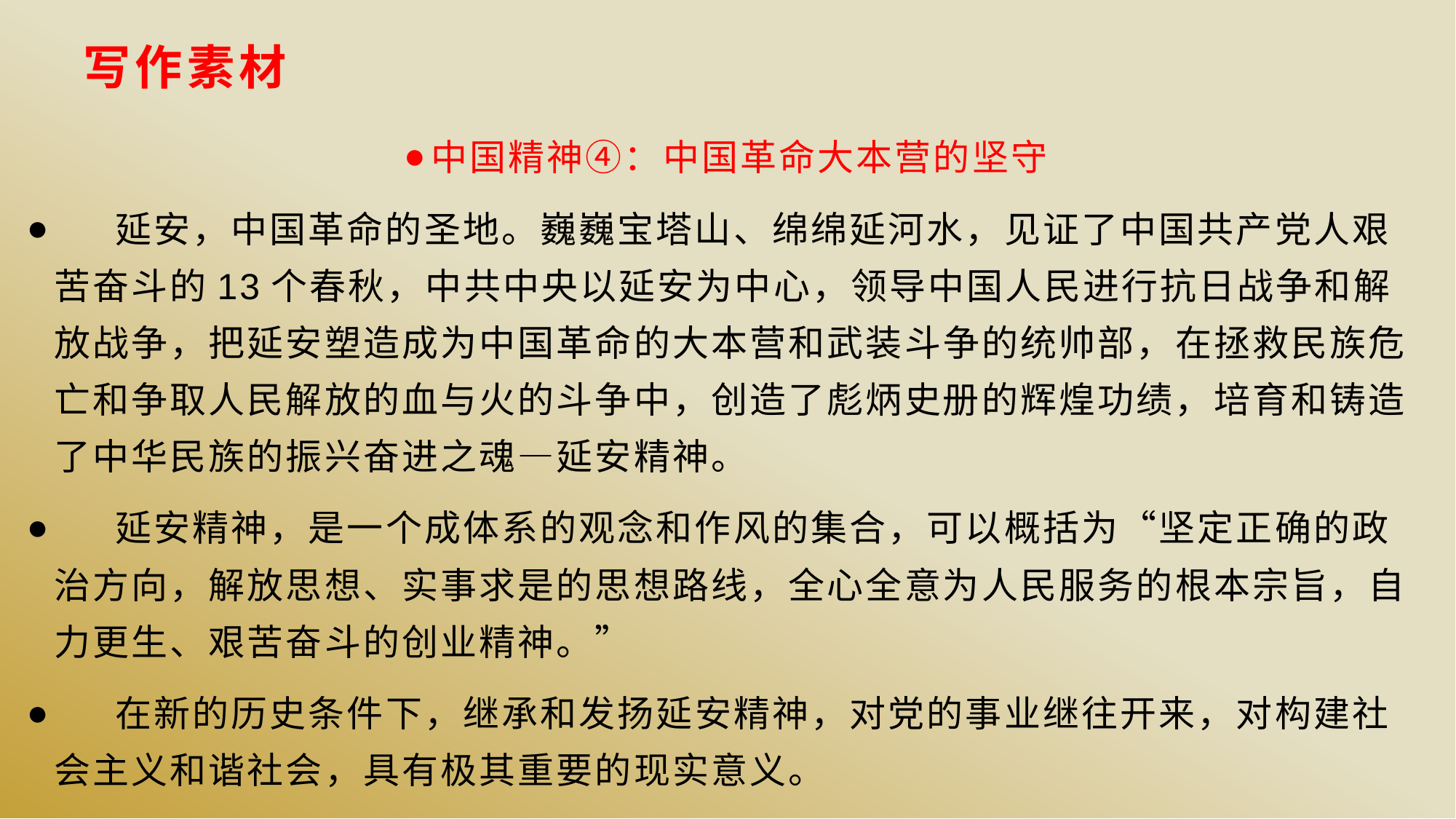

# 写作素材
中国精神④：中国革命大本营的坚守
     延安，中国革命的圣地。巍巍宝塔山、绵绵延河水，见证了中国共产党人艰苦奋斗的13个春秋，中共中央以延安为中心，领导中国人民进行抗日战争和解放战争，把延安塑造成为中国革命的大本营和武装斗争的统帅部，在拯救民族危亡和争取人民解放的血与火的斗争中，创造了彪炳史册的辉煌功绩，培育和铸造了中华民族的振兴奋进之魂—延安精神。
     延安精神，是一个成体系的观念和作风的集合，可以概括为“坚定正确的政治方向，解放思想、实事求是的思想路线，全心全意为人民服务的根本宗旨，自力更生、艰苦奋斗的创业精神。”
     在新的历史条件下，继承和发扬延安精神，对党的事业继往开来，对构建社会主义和谐社会，具有极其重要的现实意义。